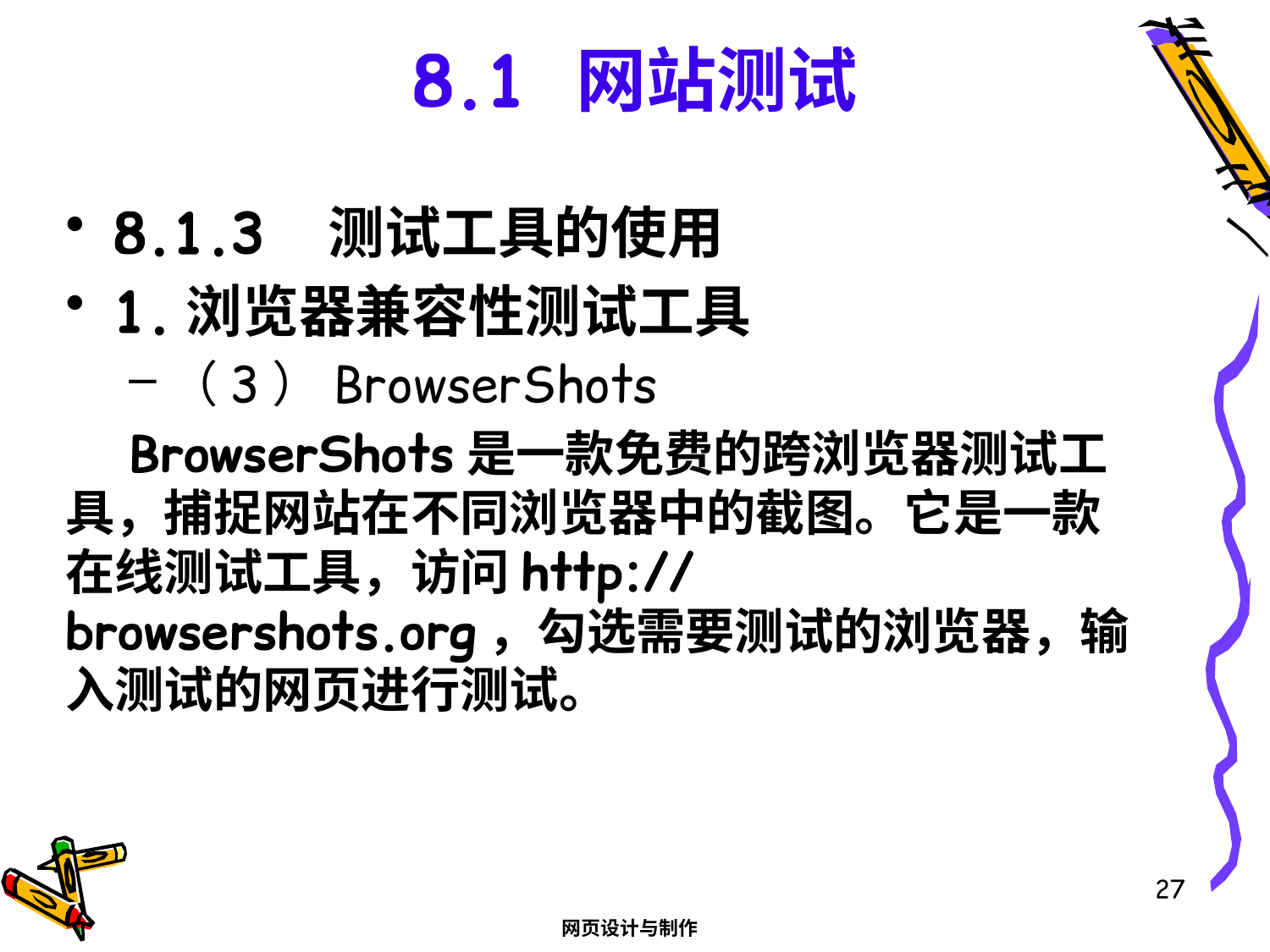

# 8.1 网站测试
8.1.3  测试工具的使用
1.浏览器兼容性测试工具
（3）BrowserShots
BrowserShots是一款免费的跨浏览器测试工具，捕捉网站在不同浏览器中的截图。它是一款在线测试工具，访问http://browsershots.org，勾选需要测试的浏览器，输入测试的网页进行测试。
27
网页设计与制作